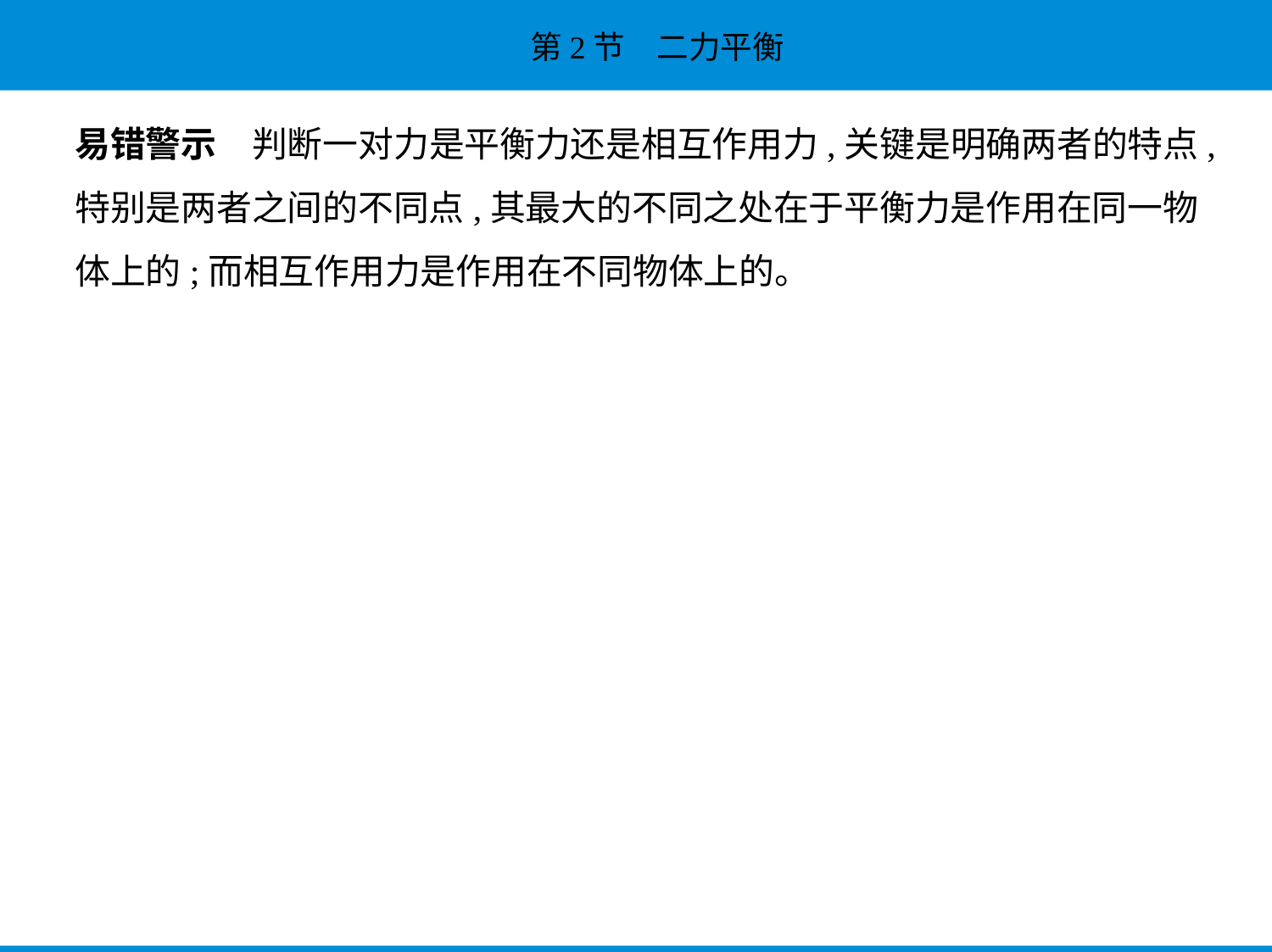

易错警示　判断一对力是平衡力还是相互作用力,关键是明确两者的特点,
特别是两者之间的不同点,其最大的不同之处在于平衡力是作用在同一物
体上的;而相互作用力是作用在不同物体上的。